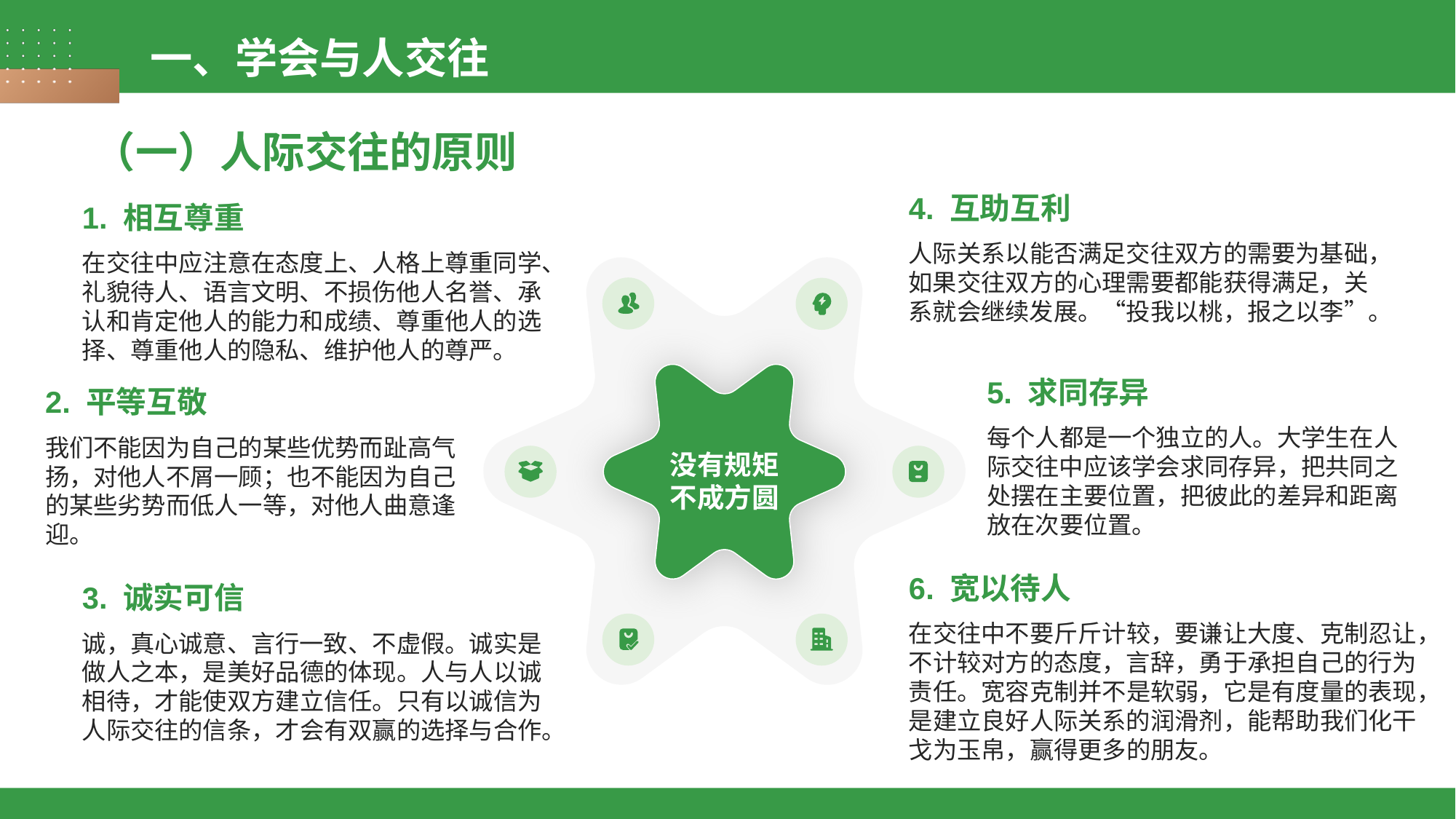

一、学会与人交往
（一）人际交往的原则
4. 互助互利
人际关系以能否满足交往双方的需要为基础，如果交往双方的心理需要都能获得满足，关系就会继续发展。“投我以桃，报之以李”。
1. 相互尊重
在交往中应注意在态度上、人格上尊重同学、礼貌待人、语言文明、不损伤他人名誉、承认和肯定他人的能力和成绩、尊重他人的选择、尊重他人的隐私、维护他人的尊严。

没有规矩
不成方圆
5. 求同存异
每个人都是一个独立的人。大学生在人际交往中应该学会求同存异，把共同之处摆在主要位置，把彼此的差异和距离放在次要位置。
2. 平等互敬
我们不能因为自己的某些优势而趾高气扬，对他人不屑一顾；也不能因为自己的某些劣势而低人一等，对他人曲意逢迎。

6. 宽以待人
在交往中不要斤斤计较，要谦让大度、克制忍让，不计较对方的态度，言辞，勇于承担自己的行为责任。宽容克制并不是软弱，它是有度量的表现，是建立良好人际关系的润滑剂，能帮助我们化干戈为玉帛，赢得更多的朋友。
3. 诚实可信
诚，真心诚意、言行一致、不虚假。诚实是做人之本，是美好品德的体现。人与人以诚相待，才能使双方建立信任。只有以诚信为人际交往的信条，才会有双赢的选择与合作。